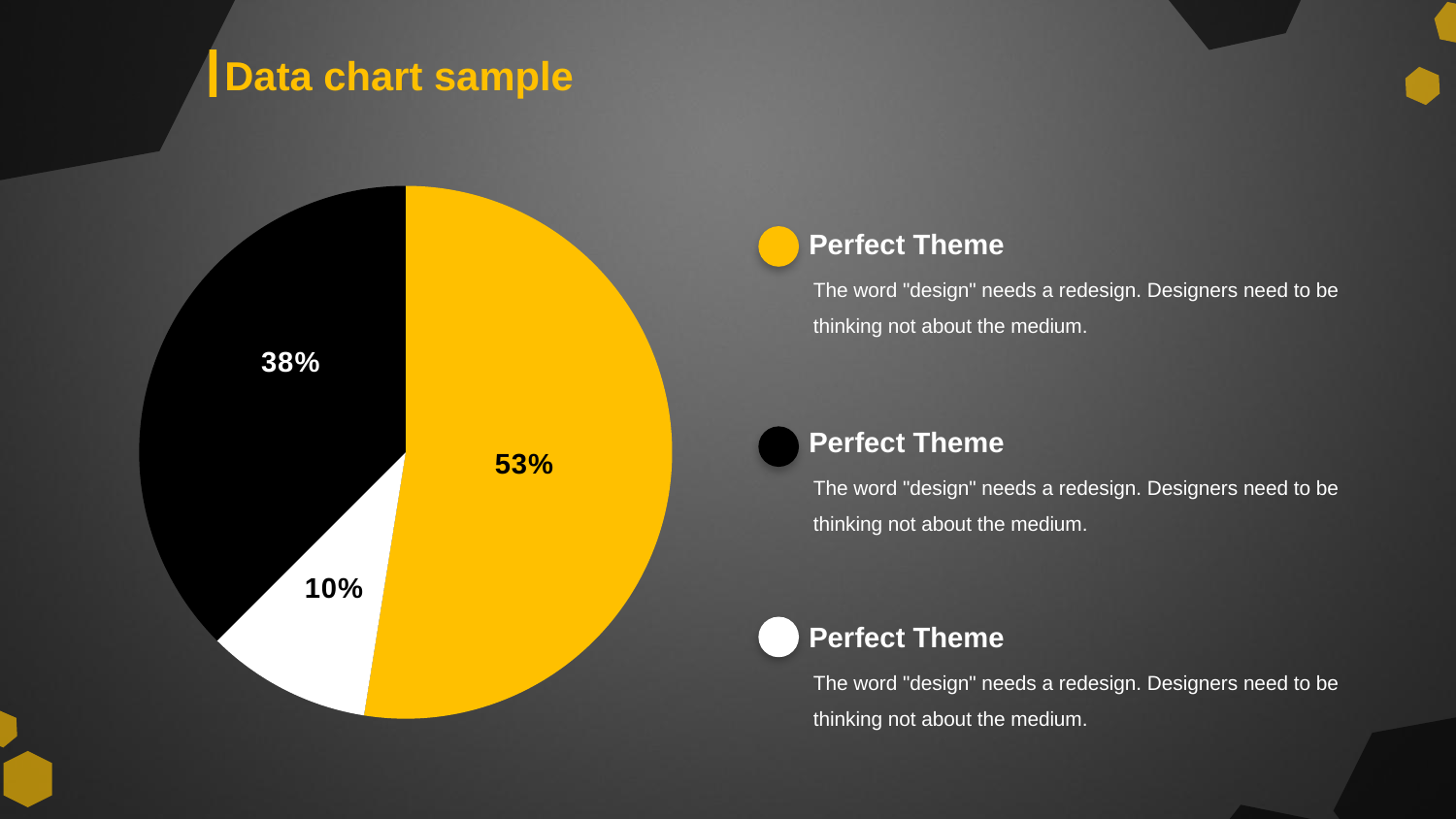

Data chart sample

### Chart

| Category | 销售额 |
|---|---|
| 第一季度 | 4.2 |
| 第二季度 | 0.8 |
| 第三季度 | 3.0 |
Perfect Theme

The word "design" needs a redesign. Designers need to be thinking not about the medium.
Perfect Theme

The word "design" needs a redesign. Designers need to be thinking not about the medium.
Perfect Theme

The word "design" needs a redesign. Designers need to be thinking not about the medium.